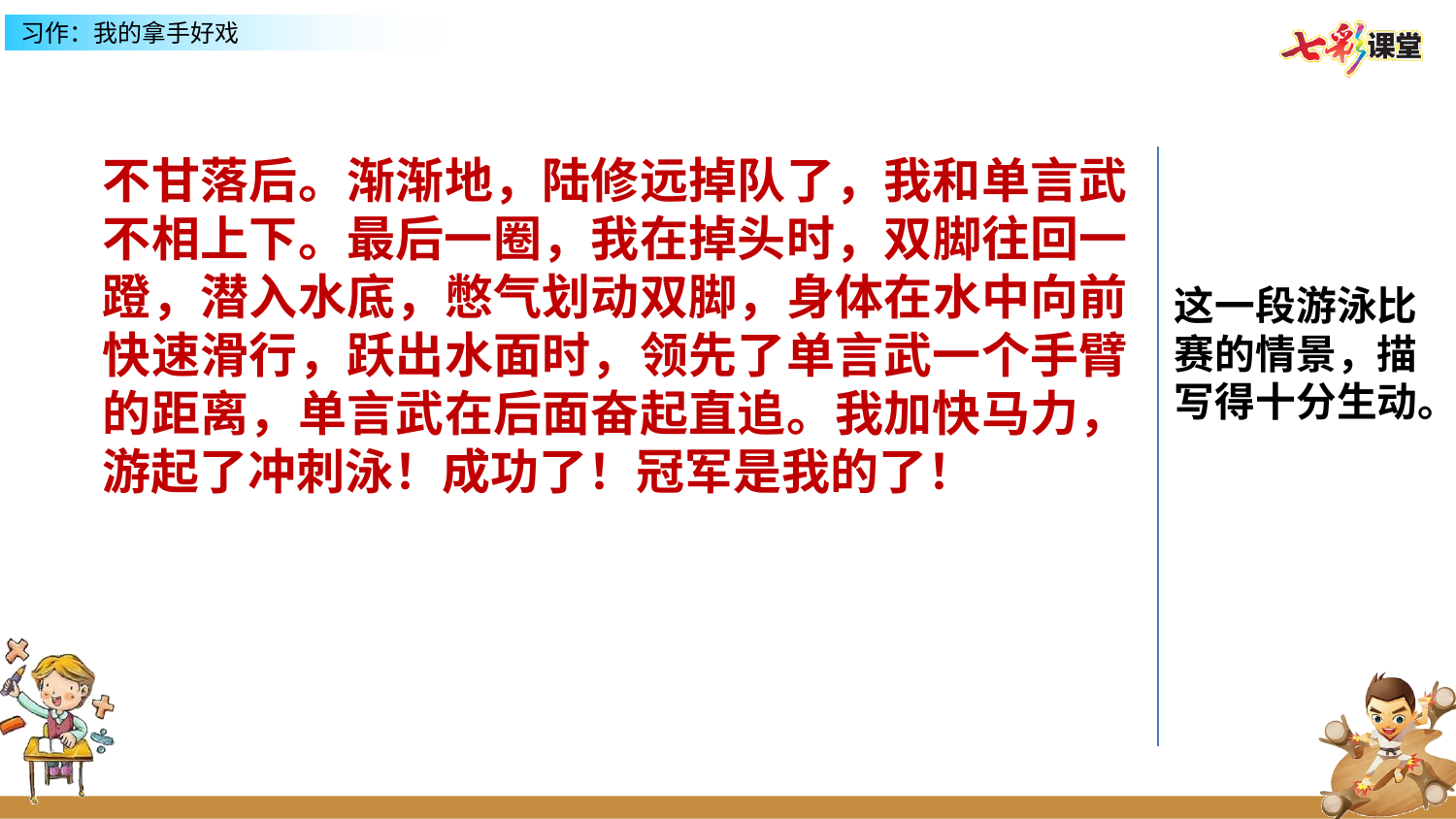

不甘落后。渐渐地，陆修远掉队了，我和单言武不相上下。最后一圈，我在掉头时，双脚往回一蹬，潜入水底，憋气划动双脚，身体在水中向前快速滑行，跃出水面时，领先了单言武一个手臂的距离，单言武在后面奋起直追。我加快马力，游起了冲刺泳！成功了！冠军是我的了！
这一段游泳比赛的情景，描写得十分生动。